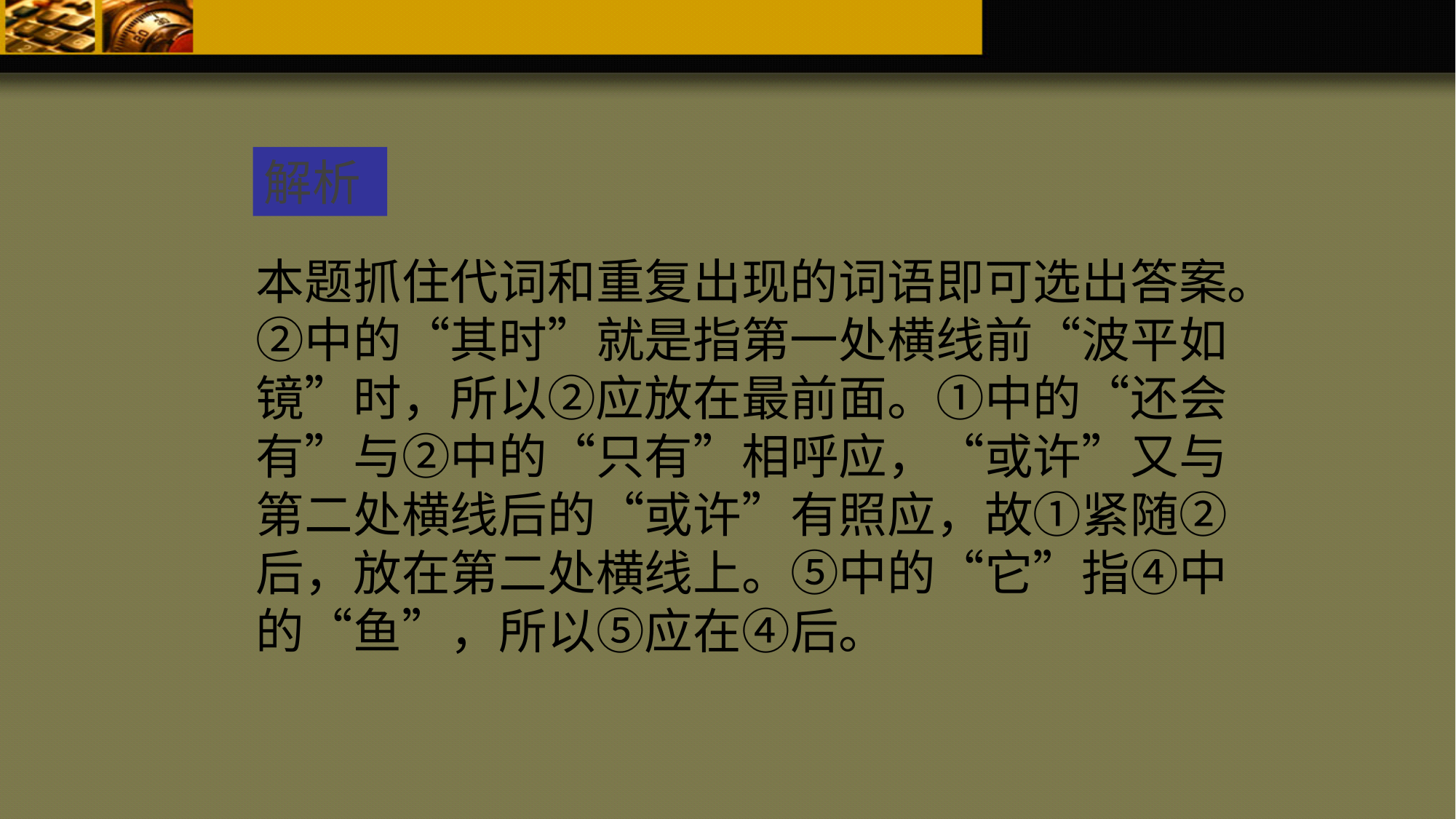

解析
本题抓住代词和重复出现的词语即可选出答案。②中的“其时”就是指第一处横线前“波平如镜”时，所以②应放在最前面。①中的“还会有”与②中的“只有”相呼应，“或许”又与
第二处横线后的“或许”有照应，故①紧随②后，放在第二处横线上。⑤中的“它”指④中的“鱼”，所以⑤应在④后。